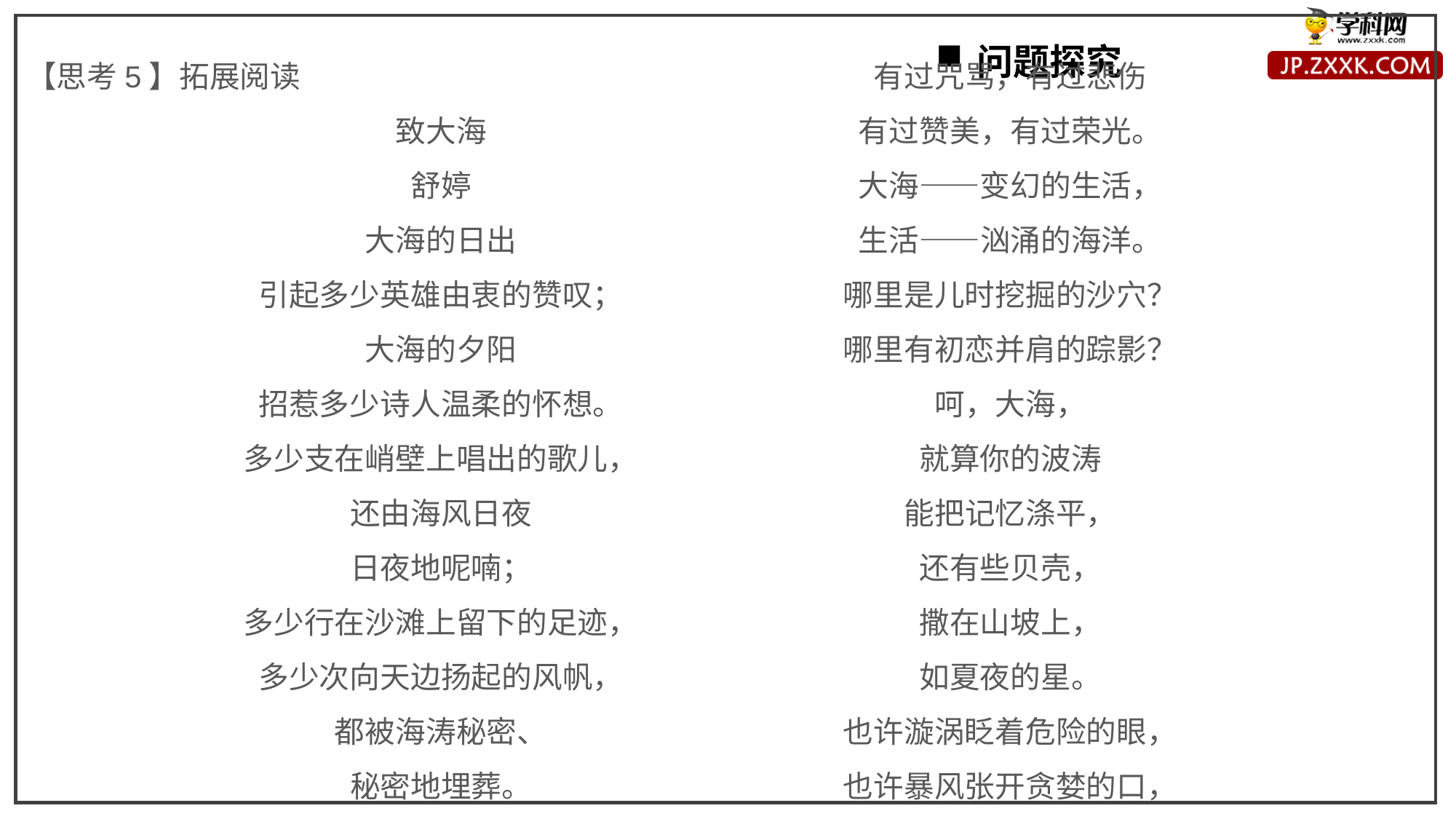

【思考5】拓展阅读
致大海
舒婷
大海的日出
引起多少英雄由衷的赞叹；
大海的夕阳
招惹多少诗人温柔的怀想。
多少支在峭壁上唱出的歌儿，
还由海风日夜
日夜地呢喃；
多少行在沙滩上留下的足迹，
多少次向天边扬起的风帆，
都被海涛秘密、
秘密地埋葬。
有过咒骂，有过悲伤
有过赞美，有过荣光。
大海——变幻的生活，
生活——汹涌的海洋。
哪里是儿时挖掘的沙穴？
哪里有初恋并肩的踪影？
呵，大海，
就算你的波涛
能把记忆涤平，
还有些贝壳，
撒在山坡上，
如夏夜的星。
也许漩涡眨着危险的眼，
也许暴风张开贪婪的口，
问题探究